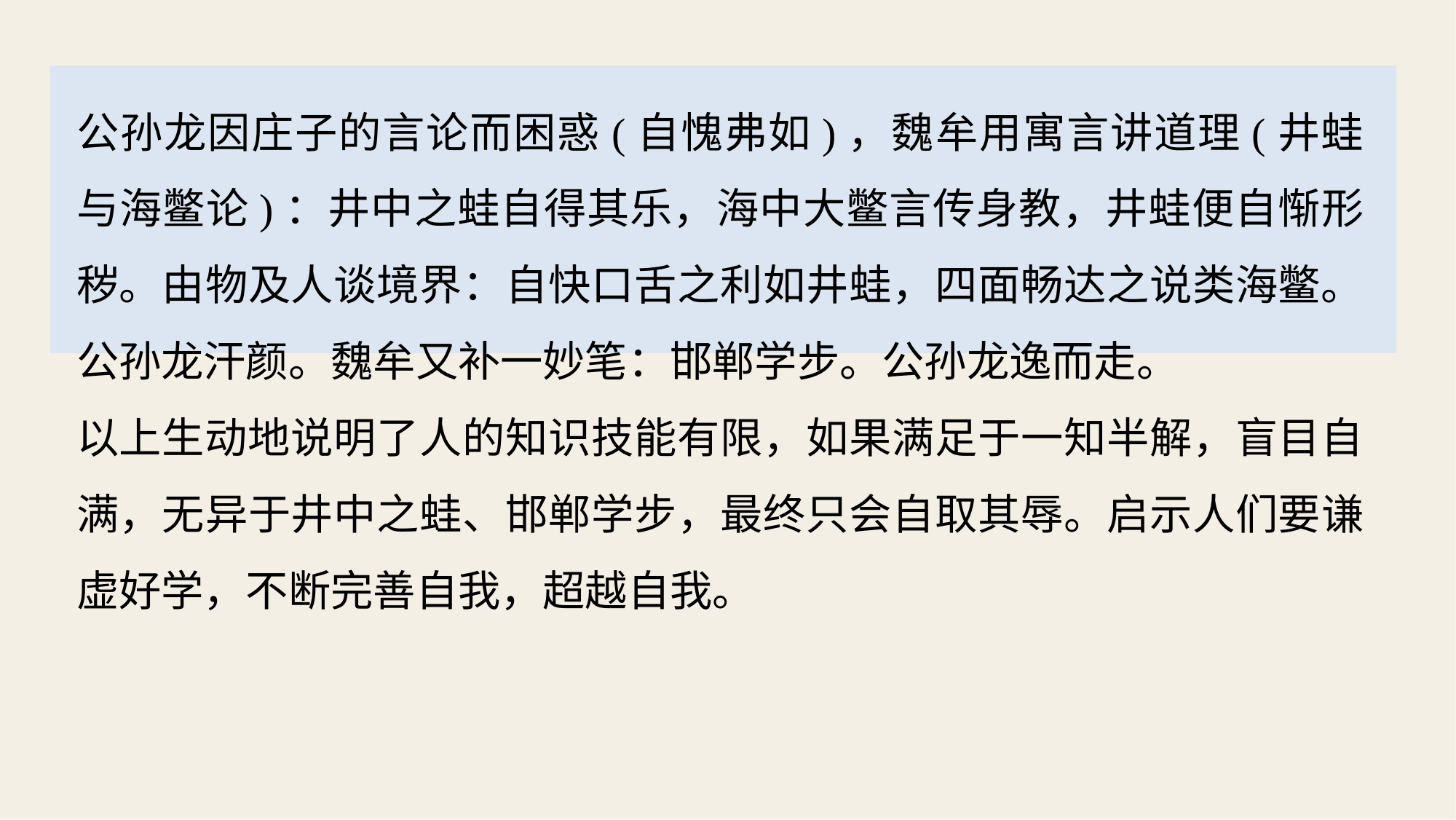

公孙龙因庄子的言论而困惑(自愧弗如)，魏牟用寓言讲道理(井蛙与海鳖论)：井中之蛙自得其乐，海中大鳖言传身教，井蛙便自惭形秽。由物及人谈境界：自快口舌之利如井蛙，四面畅达之说类海鳖。公孙龙汗颜。魏牟又补一妙笔：邯郸学步。公孙龙逸而走。
以上生动地说明了人的知识技能有限，如果满足于一知半解，盲目自满，无异于井中之蛙、邯郸学步，最终只会自取其辱。启示人们要谦虚好学，不断完善自我，超越自我。